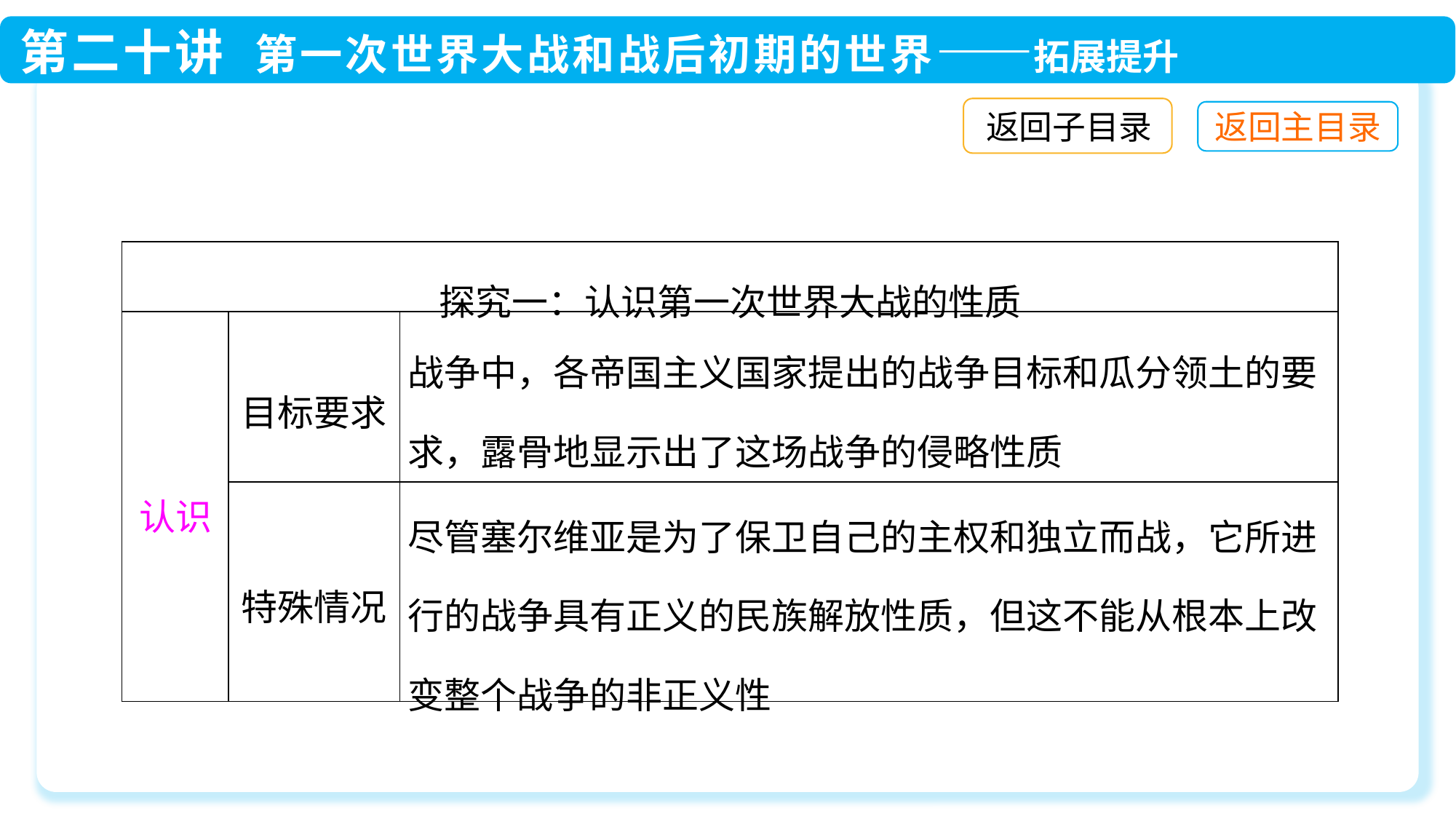

返回子目录
| 探究一：认识第一次世界大战的性质 |  |  |
| --- | --- | --- |
| 认识 | 目标要求 | 战争中，各帝国主义国家提出的战争目标和瓜分领土的要求，露骨地显示出了这场战争的侵略性质 |
|  | 特殊情况 | 尽管塞尔维亚是为了保卫自己的主权和独立而战，它所进行的战争具有正义的民族解放性质，但这不能从根本上改变整个战争的非正义性 |